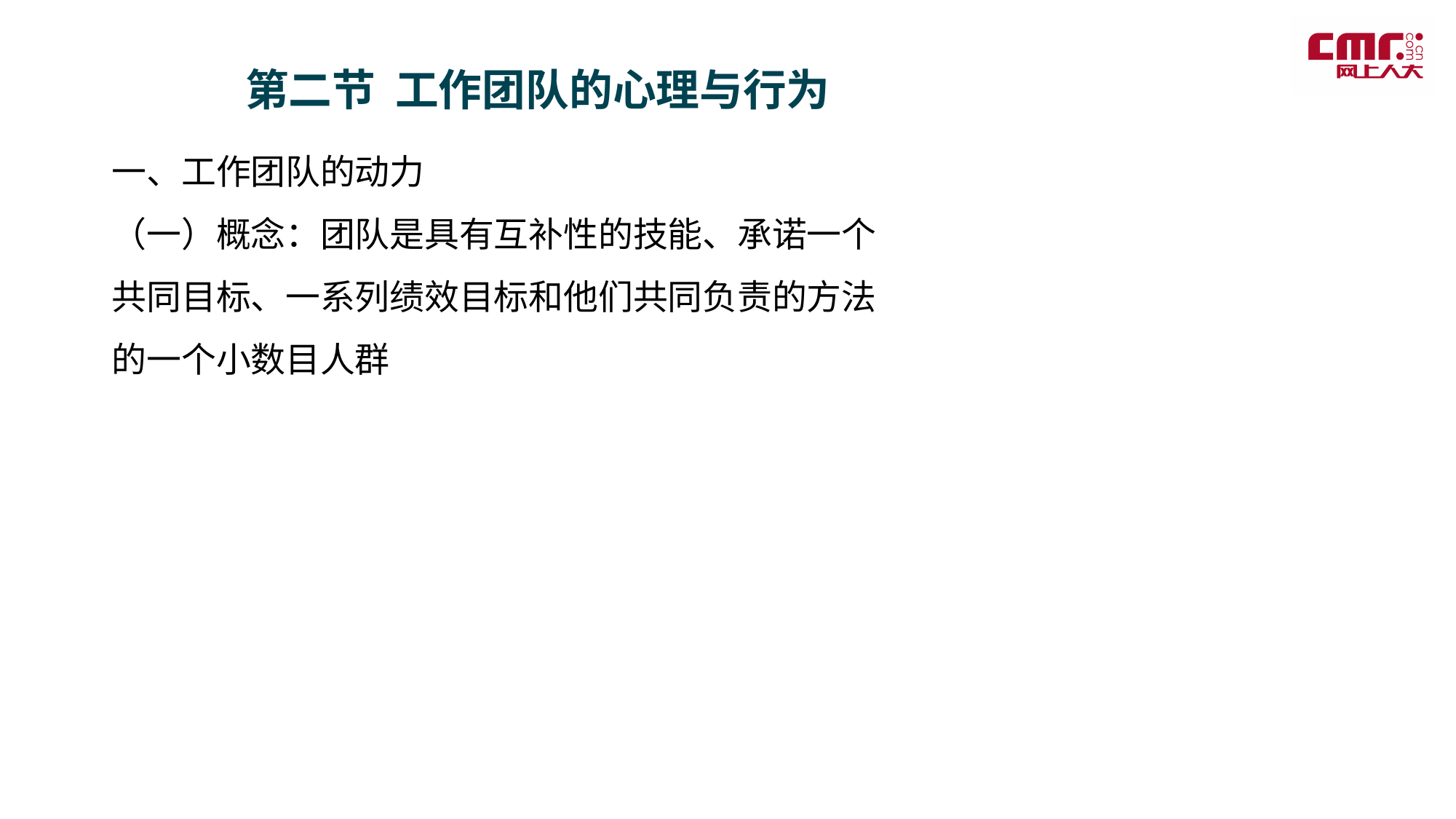

第二节  工作团队的心理与行为
一、工作团队的动力
（一）概念：团队是具有互补性的技能、承诺一个共同目标、一系列绩效目标和他们共同负责的方法的一个小数目人群